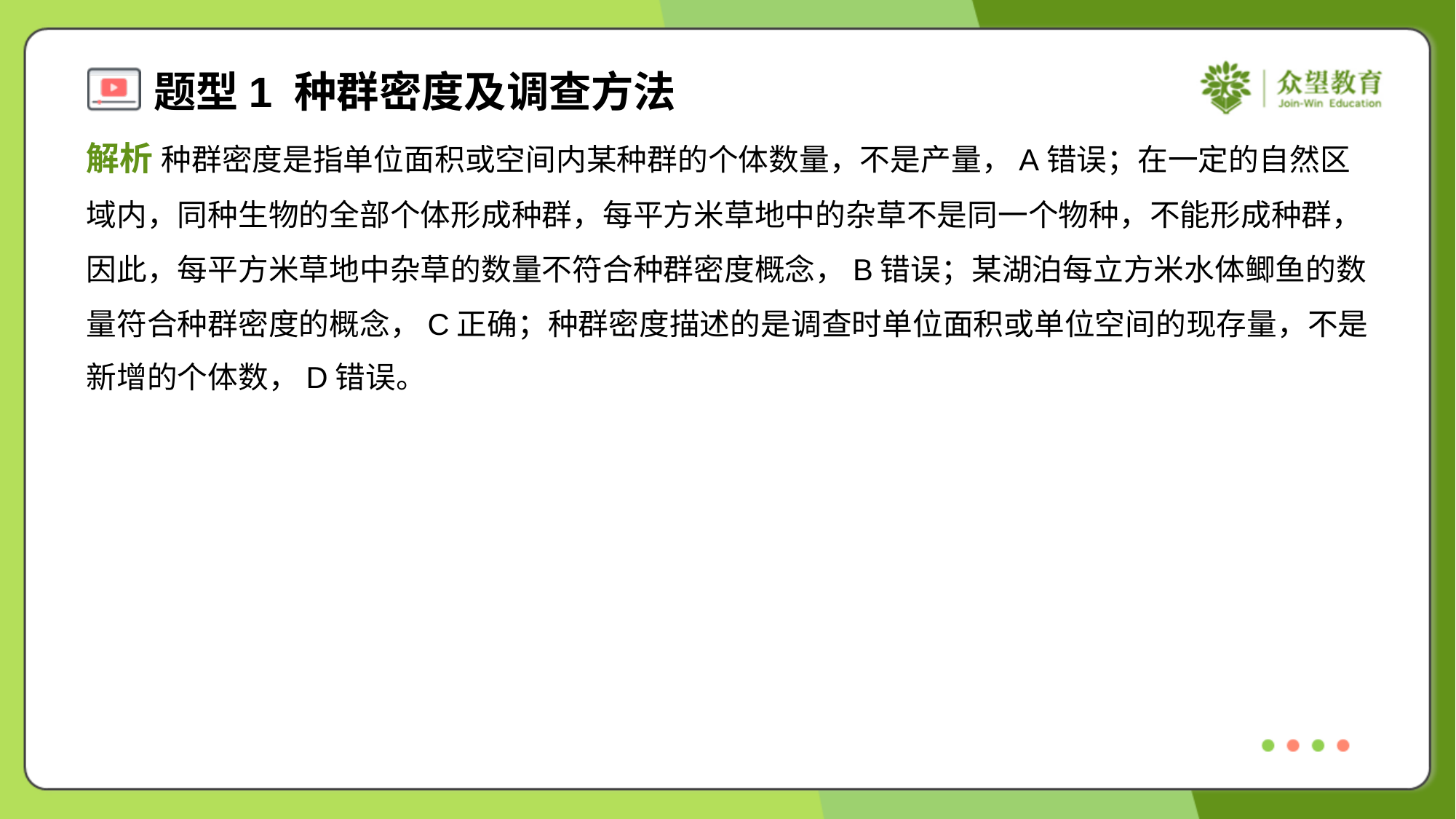

解析 种群密度是指单位面积或空间内某种群的个体数量，不是产量，A错误；在一定的自然区
域内，同种生物的全部个体形成种群，每平方米草地中的杂草不是同一个物种，不能形成种群，
因此，每平方米草地中杂草的数量不符合种群密度概念，B错误；某湖泊每立方米水体鲫鱼的数
量符合种群密度的概念，C正确；种群密度描述的是调查时单位面积或单位空间的现存量，不是
新增的个体数，D错误。